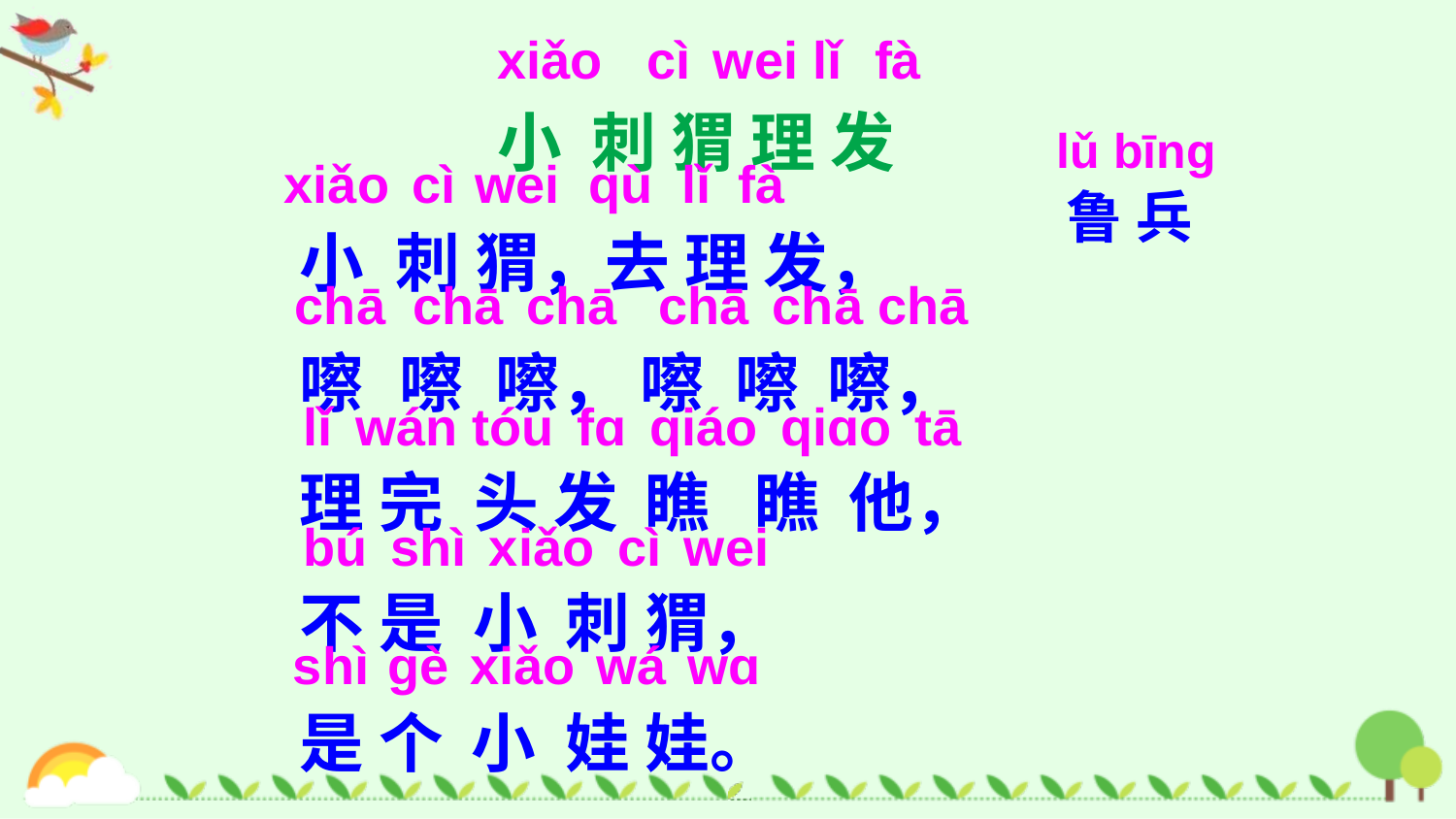

xiǎo   cì wei lǐ fà
小  刺 猬 理 发
小 刺 猬，去 理 发，
嚓 嚓 嚓， 嚓 嚓 嚓，
理 完  头 发 瞧   瞧  他，
不 是  小 刺 猬，
是 个 小  娃 娃。
lǔ bīnɡ
鲁 兵
xiǎo cì wei  qù  lǐ fà
chā chā chā  chā chā chā
lǐ wán tóu fɑ qiáo qiɑo tā
bú shì xiǎo cì wei
shì ɡè xiǎo wá wɑ